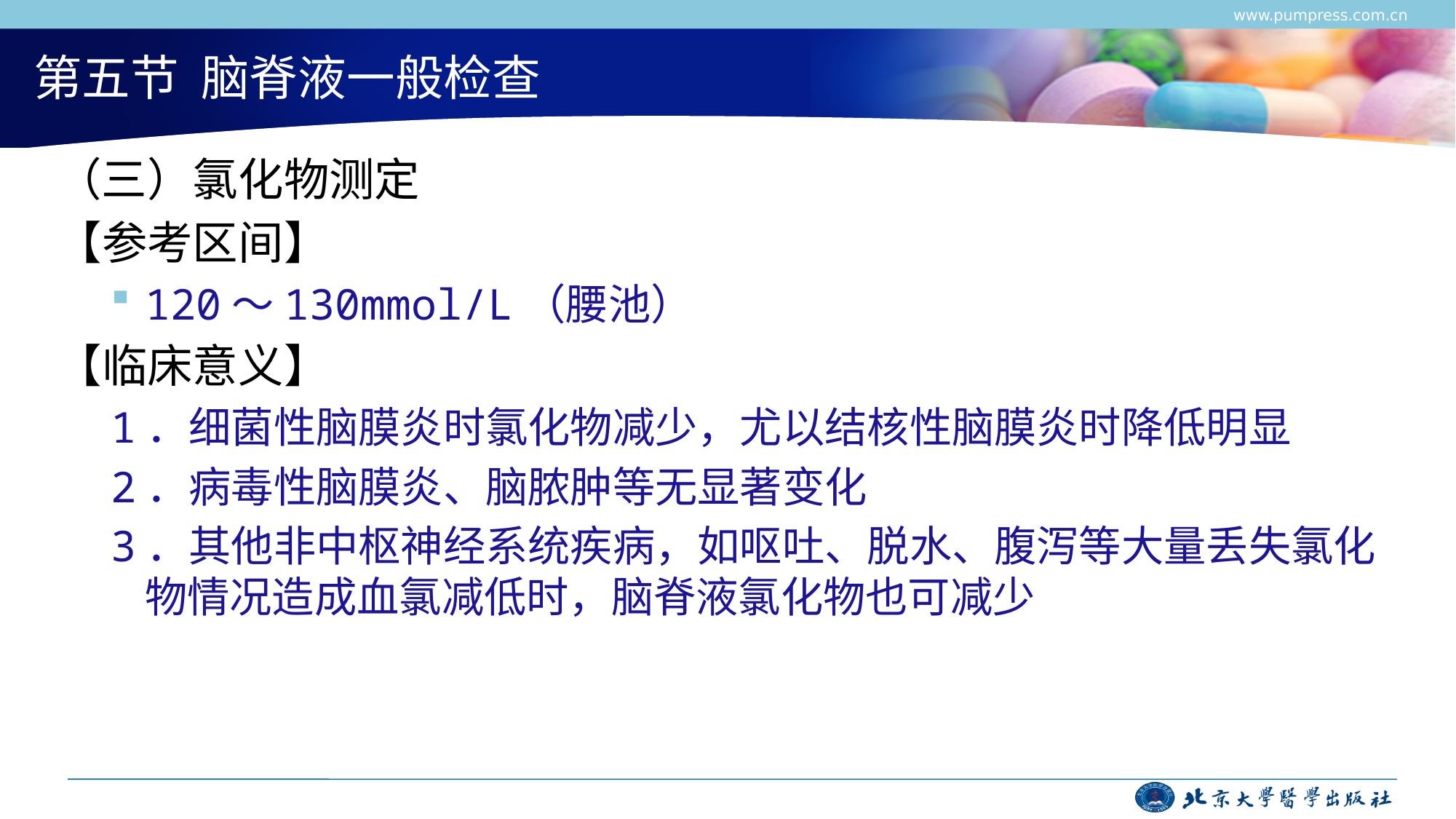

www.pumpress.com.cn
# 第五节  脑脊液一般检查
（三）氯化物测定
【参考区间】
120～130mmol/L（腰池）
【临床意义】
1．细菌性脑膜炎时氯化物减少，尤以结核性脑膜炎时降低明显
2．病毒性脑膜炎、脑脓肿等无显著变化
3．其他非中枢神经系统疾病，如呕吐、脱水、腹泻等大量丢失氯化物情况造成血氯减低时，脑脊液氯化物也可减少